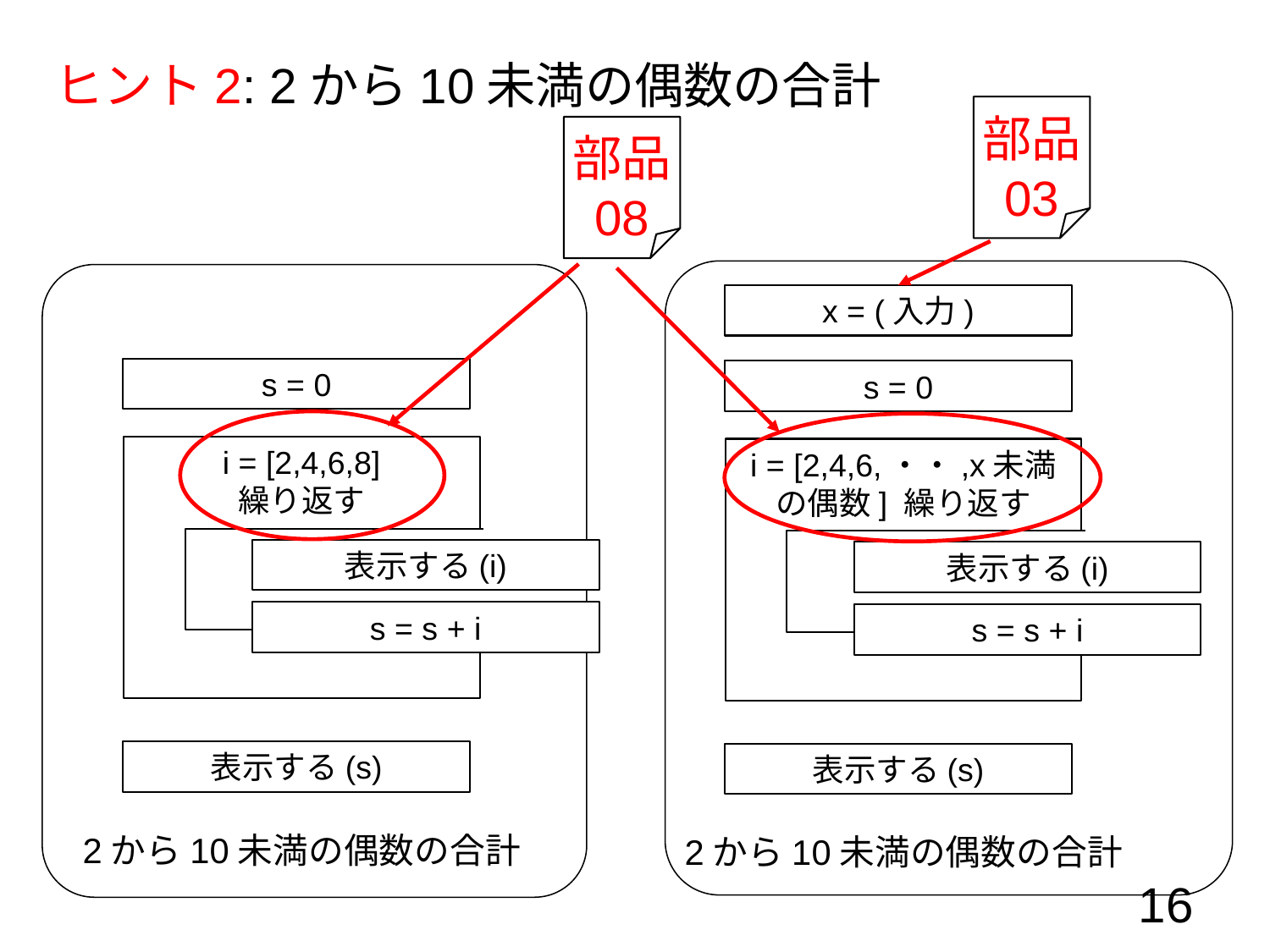

ヒント2: 2から10未満の偶数の合計

部品
03

部品
08

x = (入力)
s = 0
s = 0

i = [2,4,6,8]
繰り返す

i = [2,4,6,・・,x未満の偶数] 繰り返す

表示する(i)
表示する(i)
s = s + i
s = s + i
表示する(s)
表示する(s)
2から10未満の偶数の合計
2から10未満の偶数の合計
16